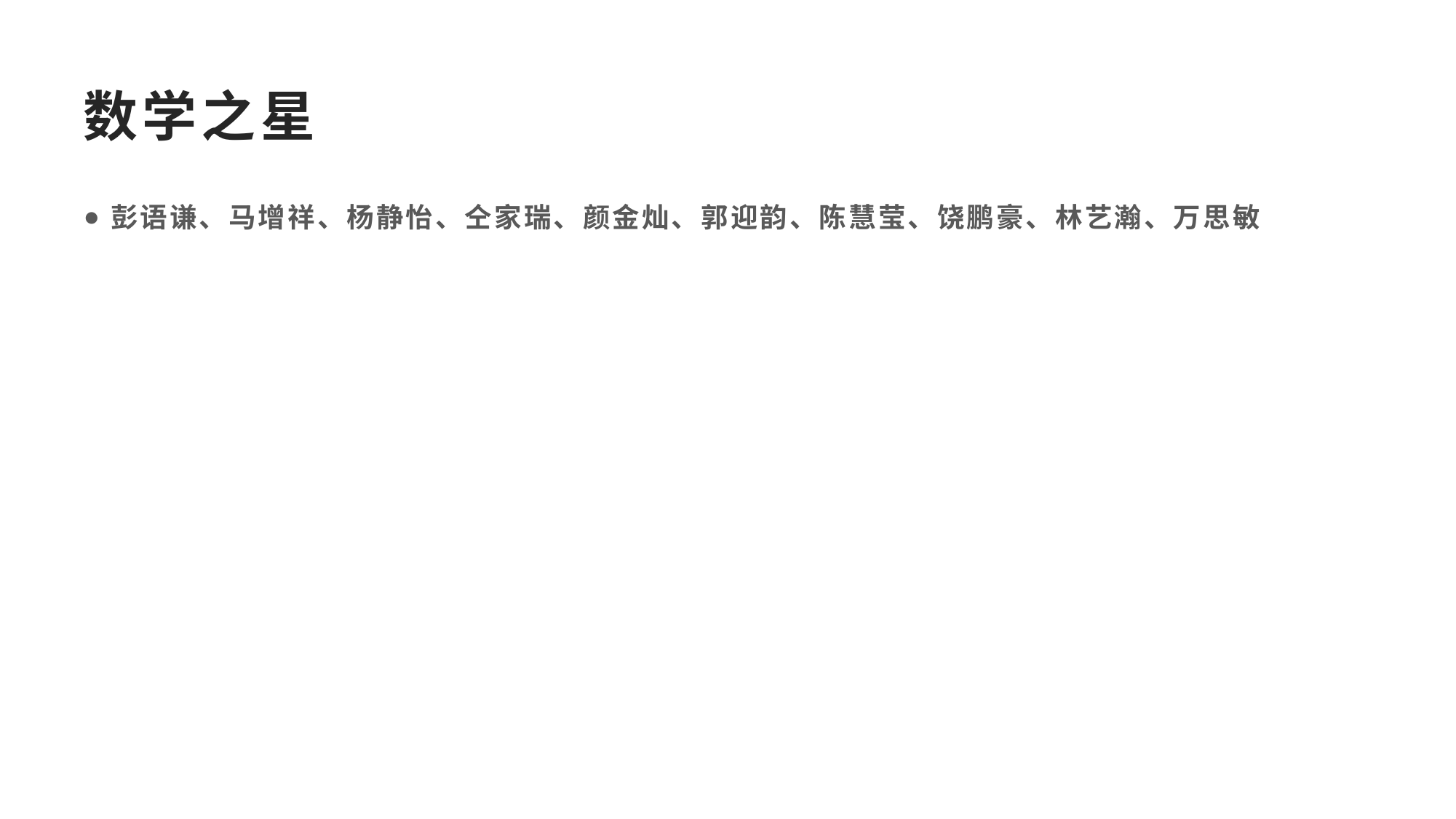

# 数学之星
彭语谦、马增祥、杨静怡、仝家瑞、颜金灿、郭迎韵、陈慧莹、饶鹏豪、林艺瀚、万思敏